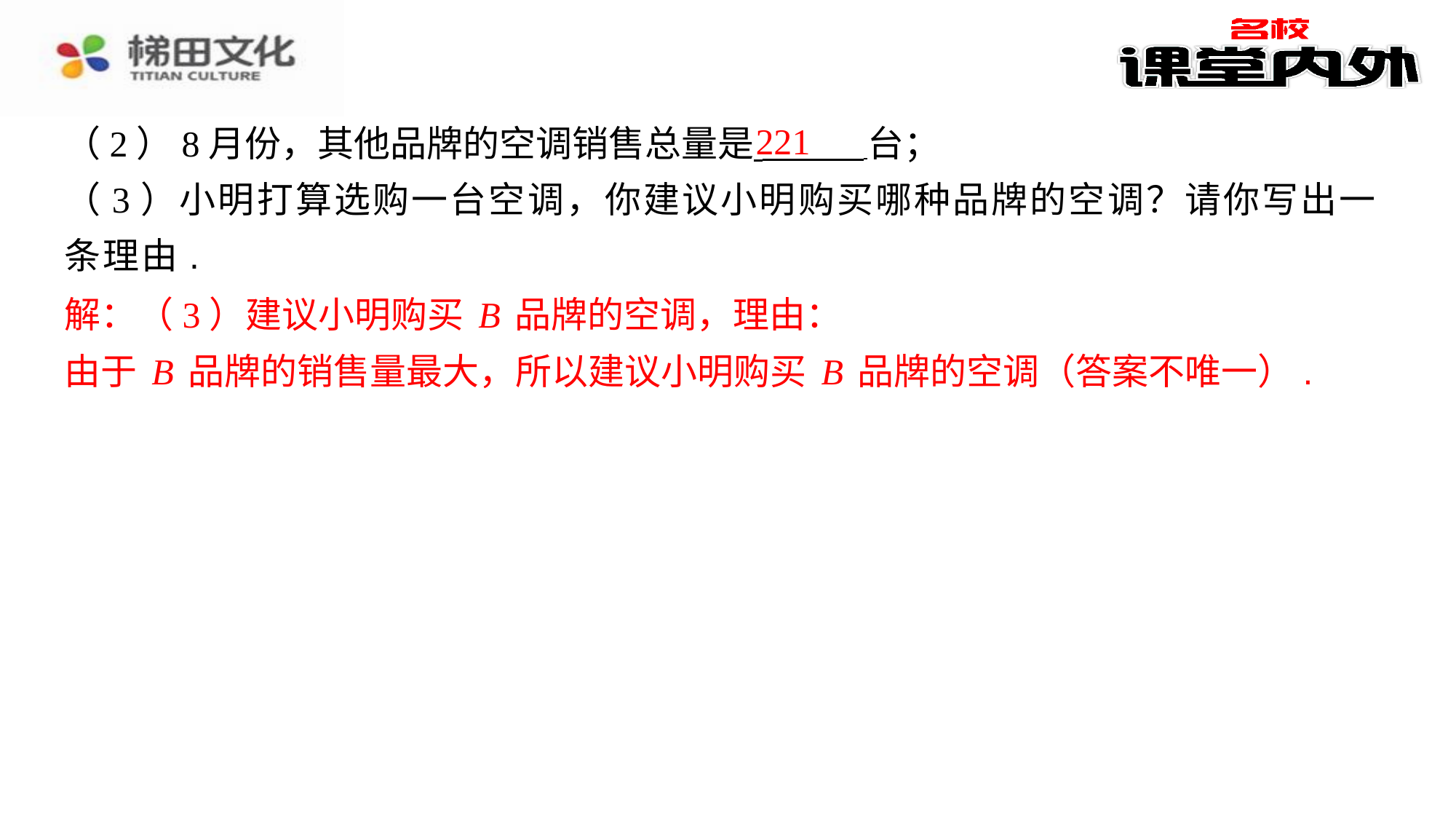

221
（2）8月份，其他品牌的空调销售总量是                 台；
（3）小明打算选购一台空调，你建议小明购买哪种品牌的空调？请你写出一
条理由.
解：（3）建议小明购买B品牌的空调，理由：
由于B品牌的销售量最大，所以建议小明购买B品牌的空调（答案不唯一）.
解：（3）建议小明购买B品牌的空调，理由：
由于B品牌的销售量最大，所以建议小明购买B品牌的空调（答案不唯一）.